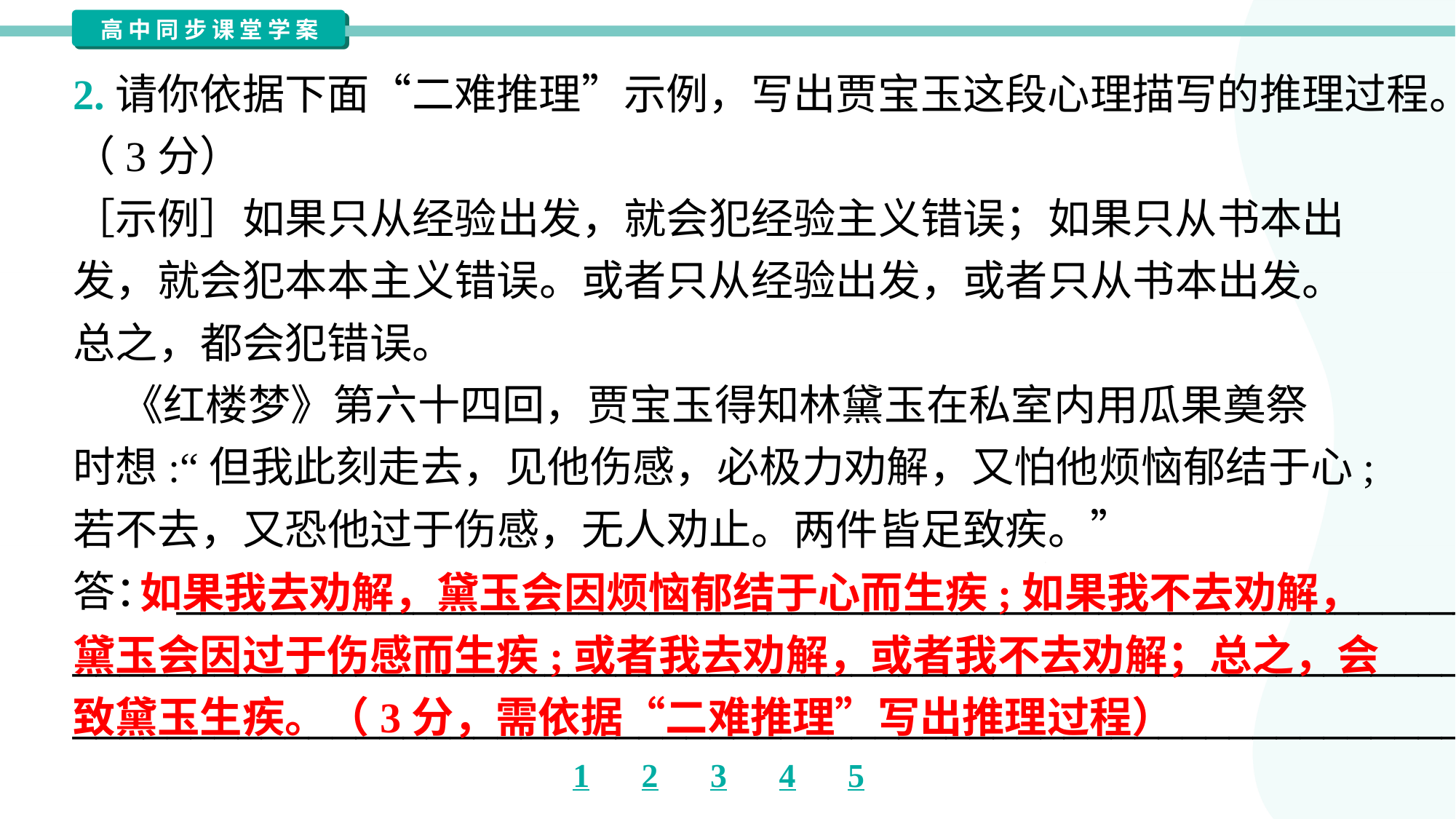

2.请你依据下面“二难推理”示例，写出贾宝玉这段心理描写的推理过程。
（3分）
［示例］如果只从经验出发，就会犯经验主义错误；如果只从书本出
发，就会犯本本主义错误。或者只从经验出发，或者只从书本出发。
总之，都会犯错误。
    《红楼梦》第六十四回，贾宝玉得知林黛玉在私室内用瓜果奠祭
时想:“但我此刻走去，见他伤感，必极力劝解，又怕他烦恼郁结于心;
若不去，又恐他过于伤感，无人劝止。两件皆足致疾。”
答： ________________________________________________________
_____________________________________________________________
_____________________________________________________________
      如果我去劝解，黛玉会因烦恼郁结于心而生疾;如果我不去劝解，
黛玉会因过于伤感而生疾;或者我去劝解，或者我不去劝解；总之，会
致黛玉生疾。（3分，需依据“二难推理”写出推理过程）